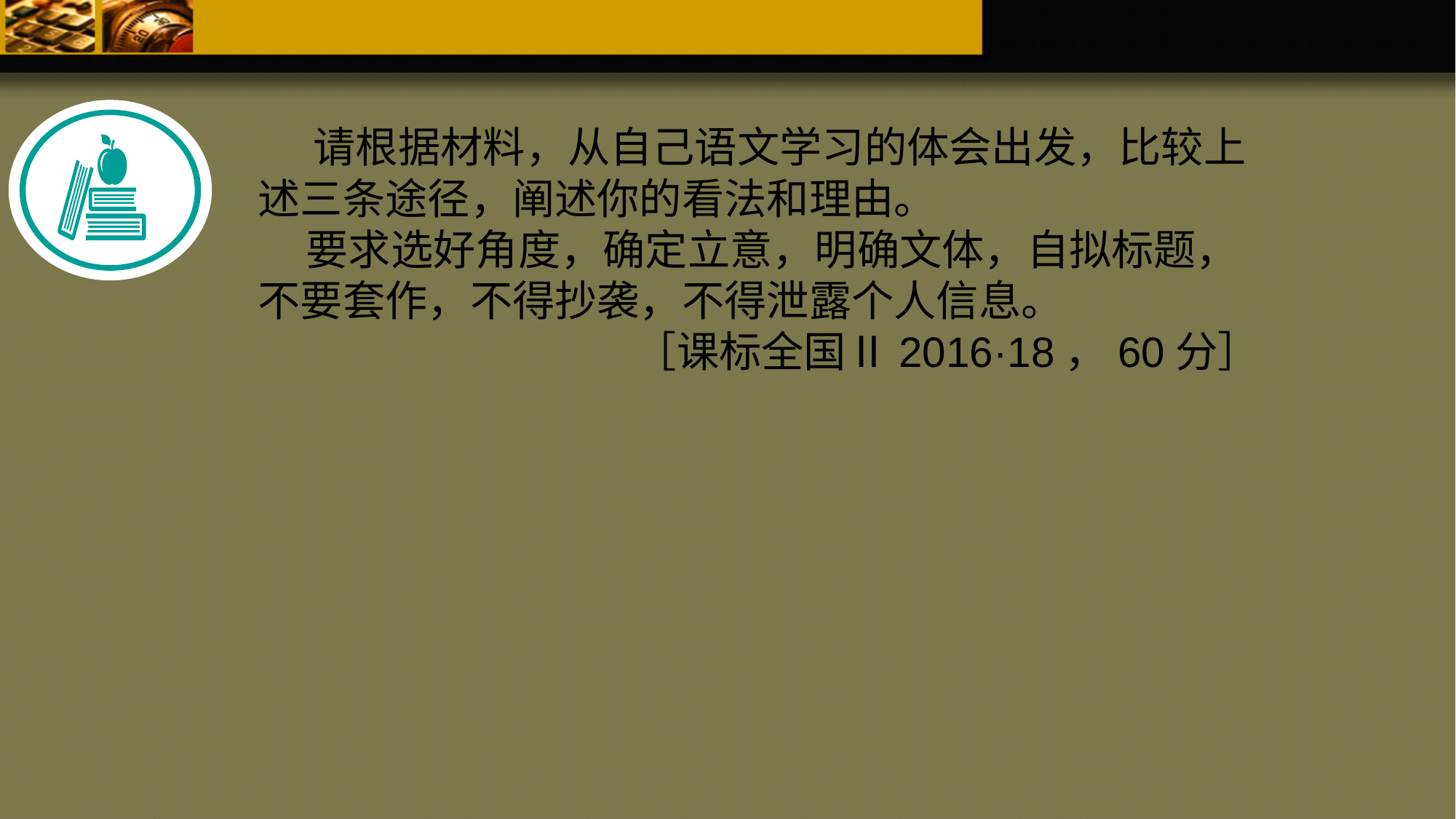

请根据材料，从自己语文学习的体会出发，比较上述三条途径，阐述你的看法和理由。
    要求选好角度，确定立意，明确文体，自拟标题，不要套作，不得抄袭，不得泄露个人信息。
［课标全国Ⅱ2016·18，60分］